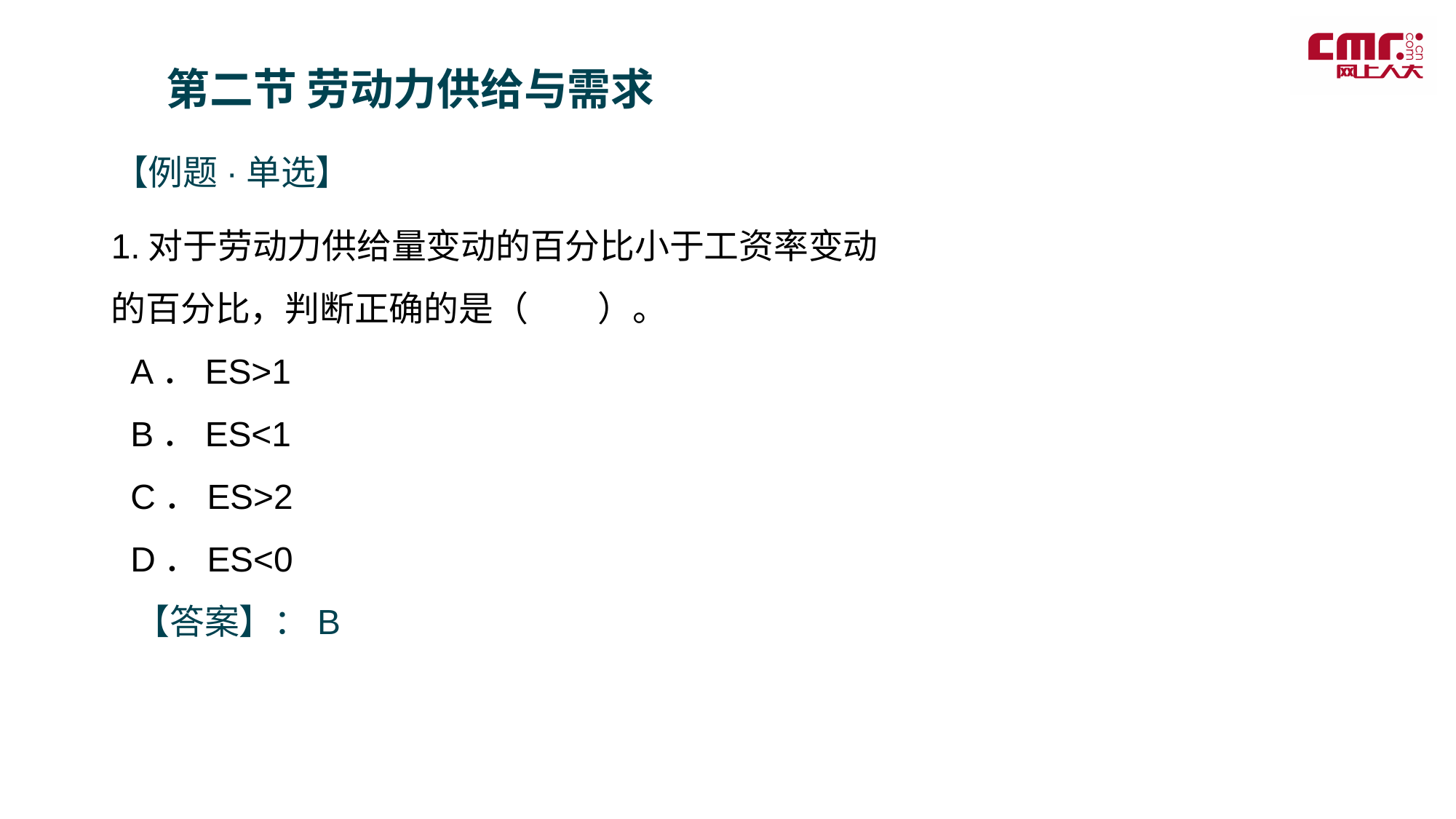

第二节 劳动力供给与需求
【例题·单选】
1.对于劳动力供给量变动的百分比小于工资率变动的百分比，判断正确的是（　　）。
  A．ES>1
  B．ES<1
  C．ES>2
  D．ES<0
  【答案】：B